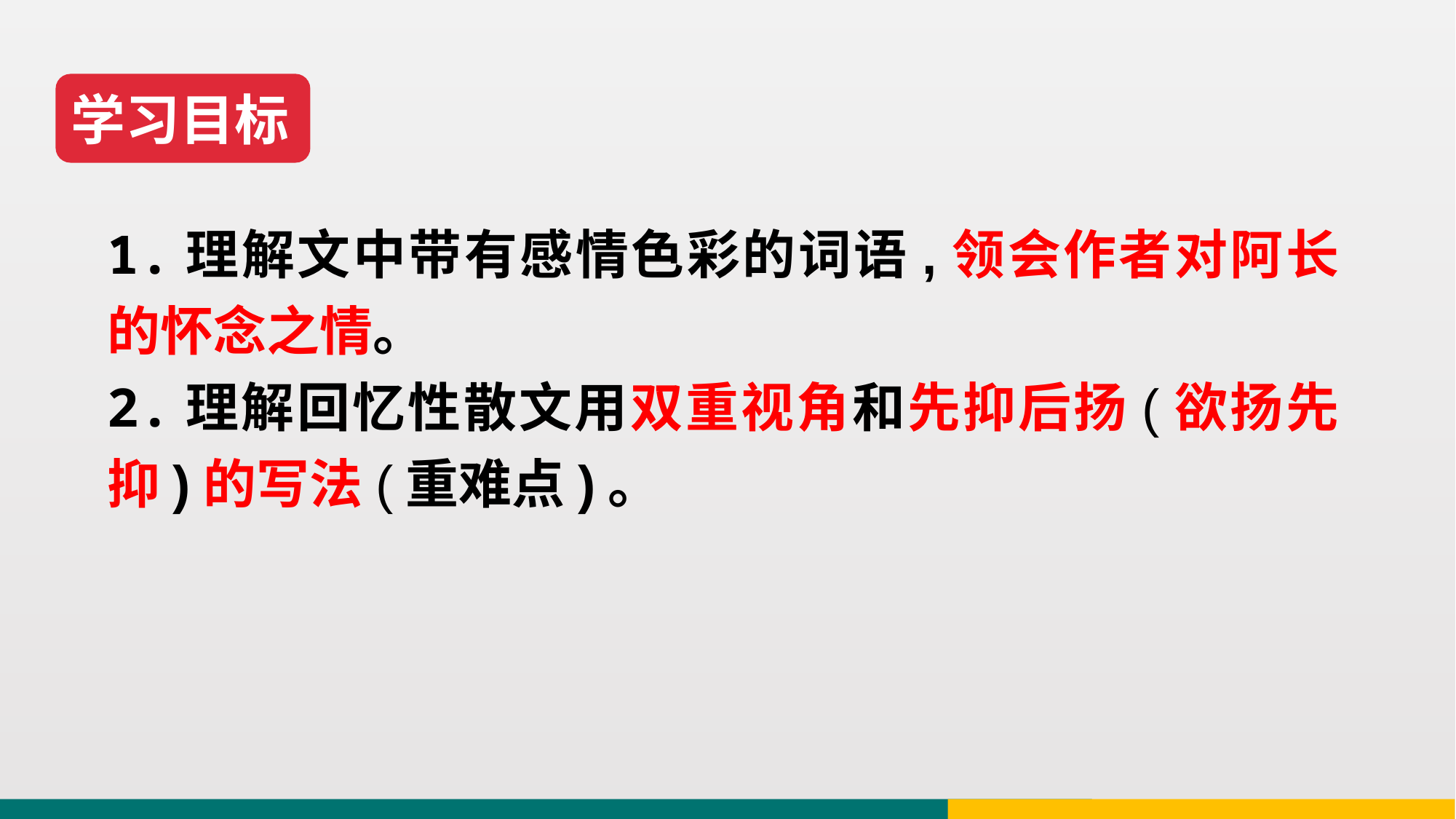

学习目标
1.理解文中带有感情色彩的词语,领会作者对阿长的怀念之情。
2.理解回忆性散文用双重视角和先抑后扬(欲扬先抑)的写法(重难点)。